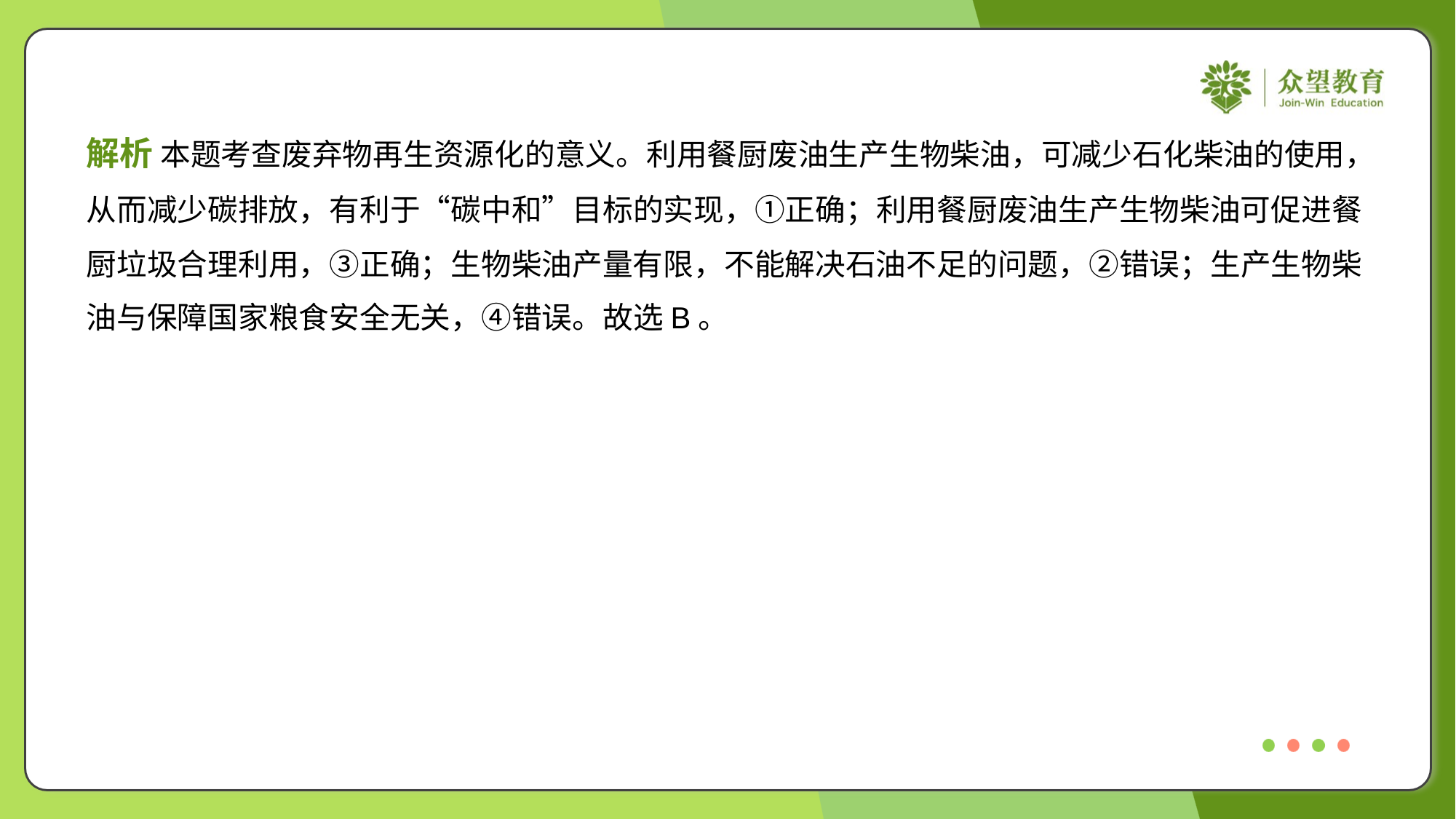

解析 本题考查废弃物再生资源化的意义。利用餐厨废油生产生物柴油，可减少石化柴油的使用，
从而减少碳排放，有利于“碳中和”目标的实现，①正确；利用餐厨废油生产生物柴油可促进餐
厨垃圾合理利用，③正确；生物柴油产量有限，不能解决石油不足的问题，②错误；生产生物柴
油与保障国家粮食安全无关，④错误。故选B。